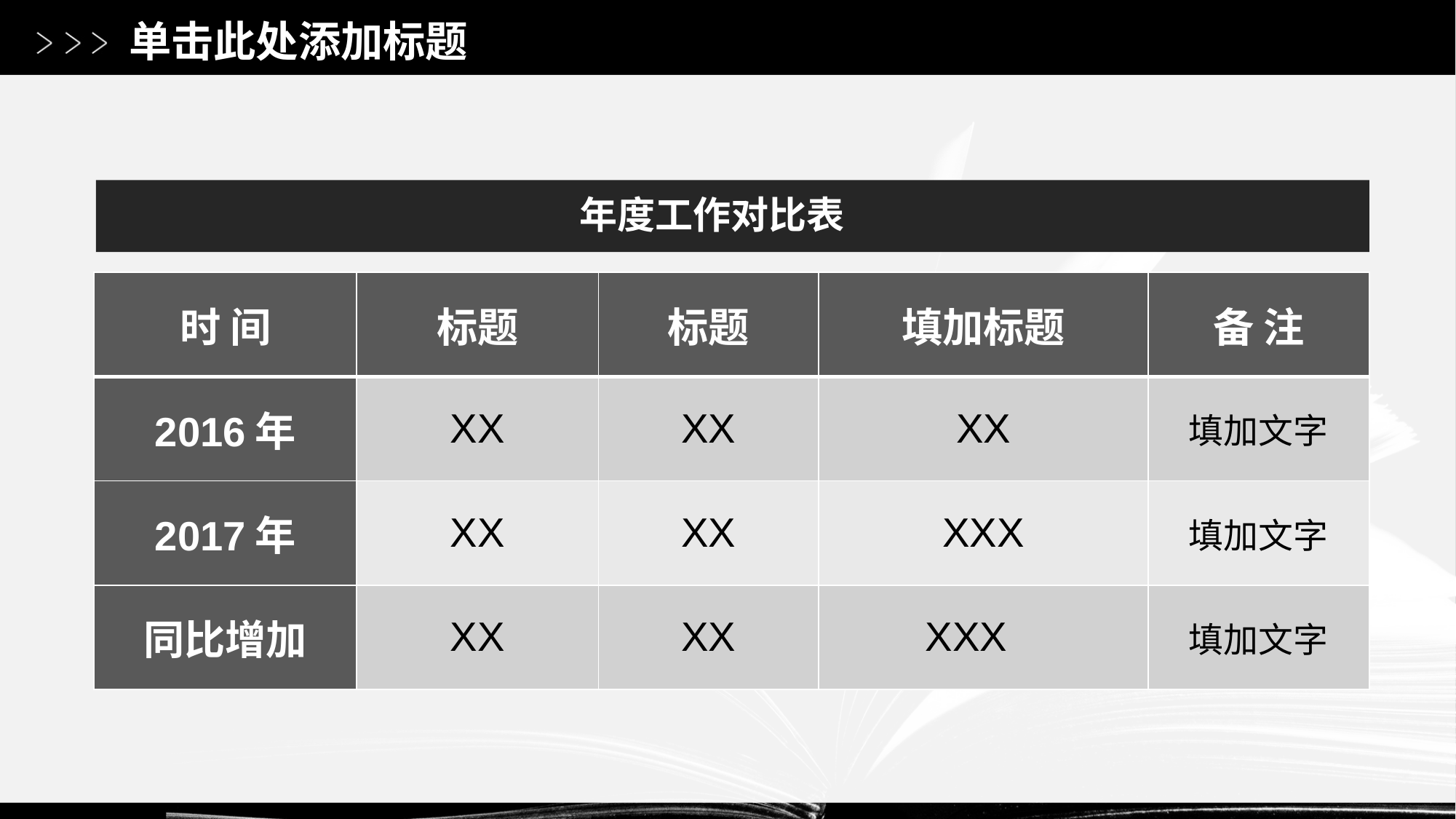

# 单击此处添加标题

年度工作对比表
| 时 间 | 标题 | 标题 | 填加标题 | 备 注 |
| --- | --- | --- | --- | --- |
| 2016年 | XX | XX | XX | 填加文字 |
| 2017年 | XX | XX | XXX | 填加文字 |
| 同比增加 | XX | XX | XXX | 填加文字 |